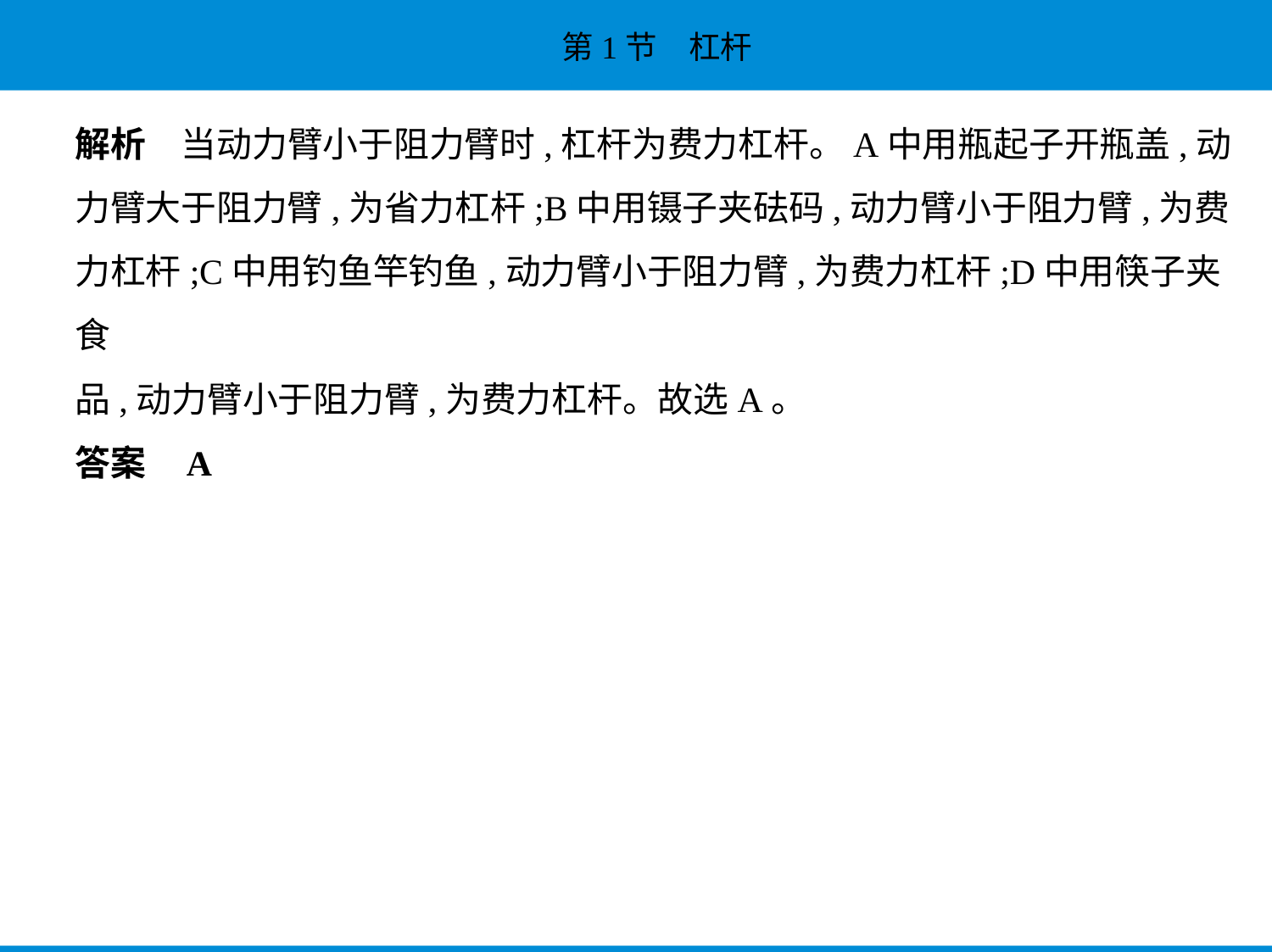

解析　当动力臂小于阻力臂时,杠杆为费力杠杆。A中用瓶起子开瓶盖,动
力臂大于阻力臂,为省力杠杆;B中用镊子夹砝码,动力臂小于阻力臂,为费
力杠杆;C中用钓鱼竿钓鱼,动力臂小于阻力臂,为费力杠杆;D中用筷子夹食
品,动力臂小于阻力臂,为费力杠杆。故选A。
答案    A